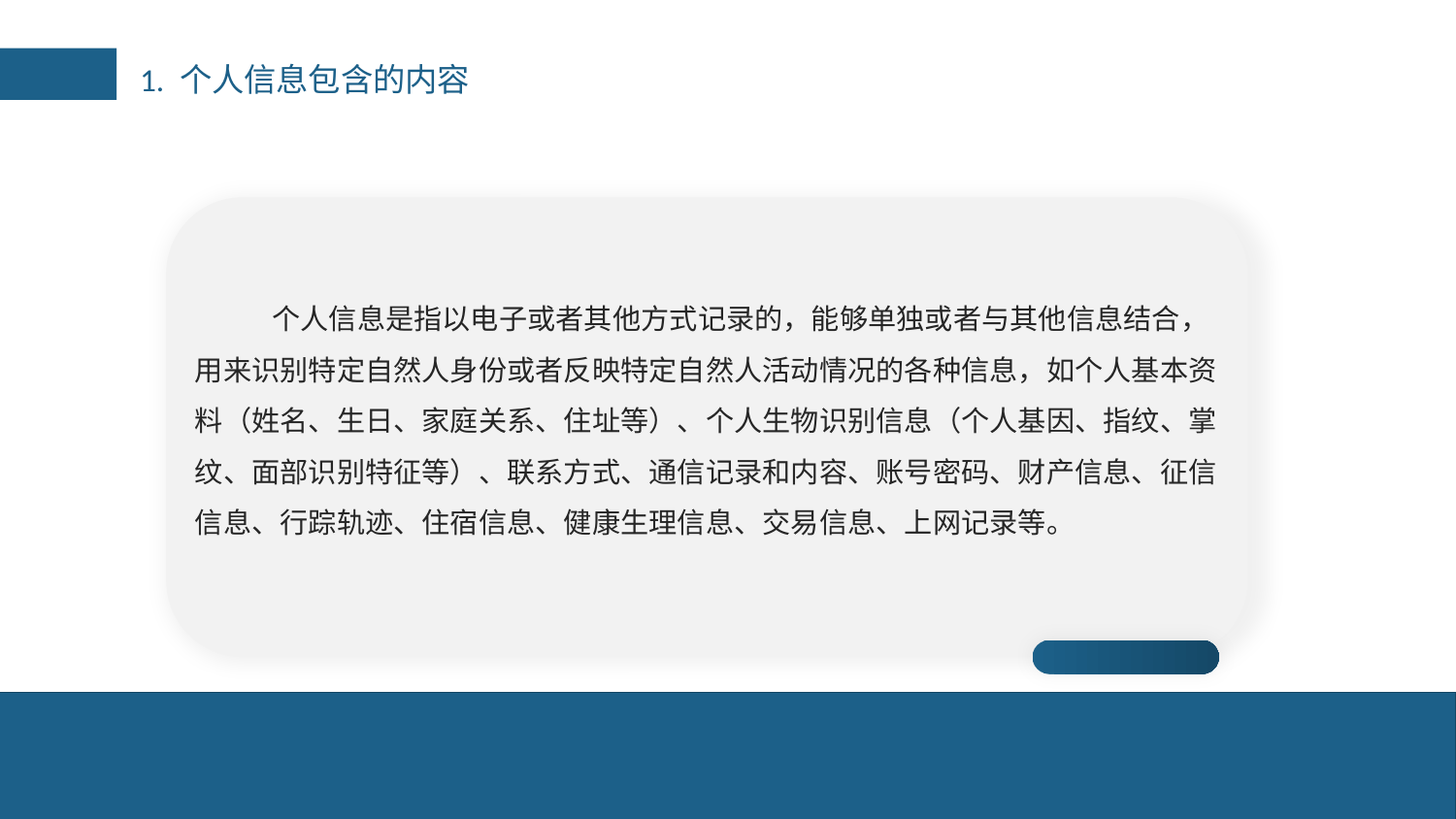

1. 个人信息包含的内容

个人信息是指以电子或者其他方式记录的，能够单独或者与其他信息结合，用来识别特定自然人身份或者反映特定自然人活动情况的各种信息，如个人基本资料（姓名、生日、家庭关系、住址等）、个人生物识别信息（个人基因、指纹、掌纹、面部识别特征等）、联系方式、通信记录和内容、账号密码、财产信息、征信信息、行踪轨迹、住宿信息、健康生理信息、交易信息、上网记录等。